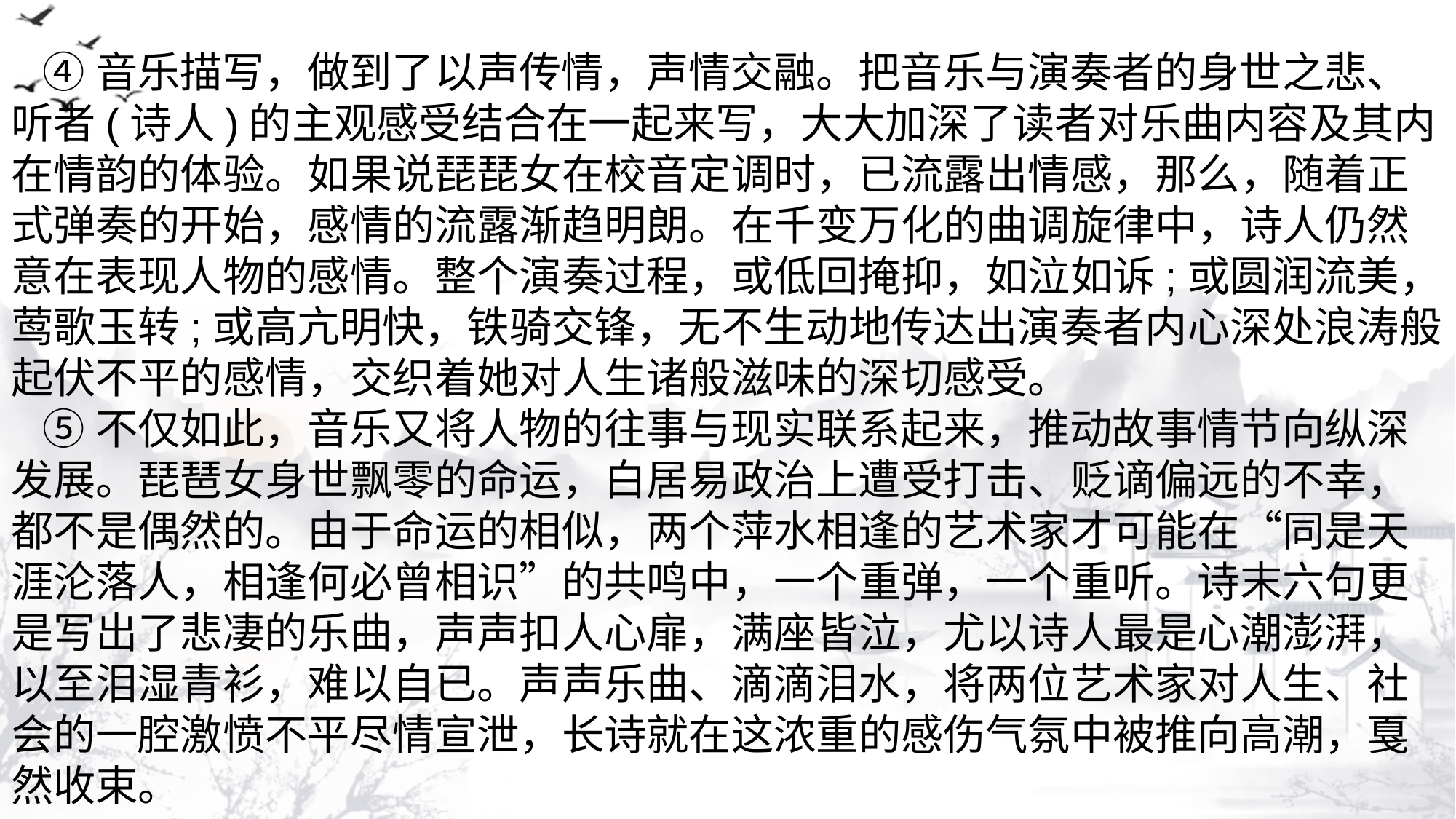

④音乐描写，做到了以声传情，声情交融。把音乐与演奏者的身世之悲、听者(诗人)的主观感受结合在一起来写，大大加深了读者对乐曲内容及其内在情韵的体验。如果说琵琵女在校音定调时，已流露出情感，那么，随着正式弹奏的开始，感情的流露渐趋明朗。在千变万化的曲调旋律中，诗人仍然意在表现人物的感情。整个演奏过程，或低回掩抑，如泣如诉;或圆润流美，莺歌玉转;或高亢明快，铁骑交锋，无不生动地传达出演奏者内心深处浪涛般起伏不平的感情，交织着她对人生诸般滋味的深切感受。
⑤不仅如此，音乐又将人物的往事与现实联系起来，推动故事情节向纵深发展。琵琶女身世飘零的命运，白居易政治上遭受打击、贬谪偏远的不幸，都不是偶然的。由于命运的相似，两个萍水相逢的艺术家才可能在“同是天涯沦落人，相逢何必曾相识”的共鸣中，一个重弹，一个重听。诗末六句更是写出了悲凄的乐曲，声声扣人心扉，满座皆泣，尤以诗人最是心潮澎湃，以至泪湿青衫，难以自已。声声乐曲、滴滴泪水，将两位艺术家对人生、社会的一腔激愤不平尽情宣泄，长诗就在这浓重的感伤气氛中被推向高潮，戛然收束。